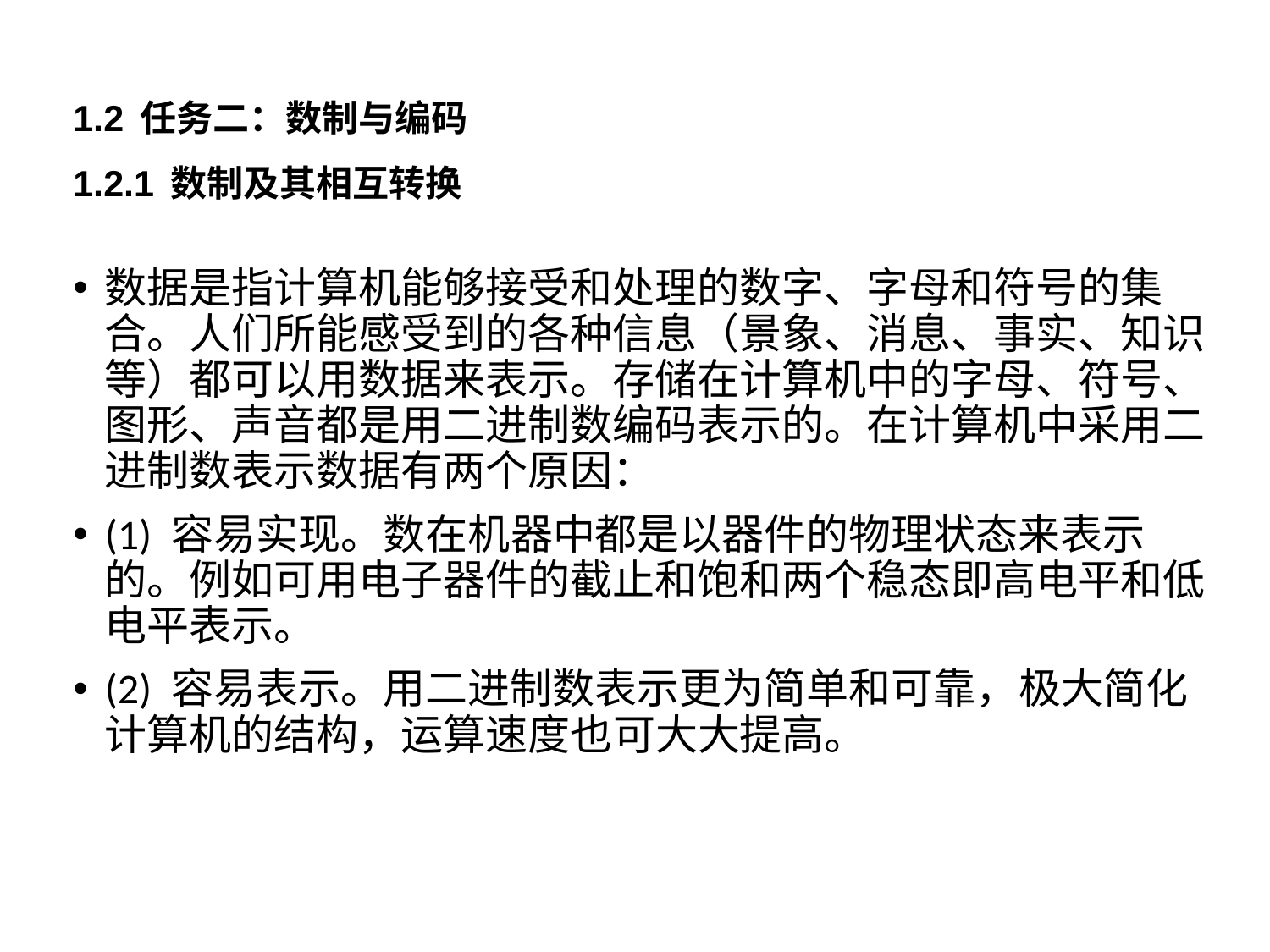

# 1.2 任务二：数制与编码 1.2.1 数制及其相互转换
数据是指计算机能够接受和处理的数字、字母和符号的集合。人们所能感受到的各种信息（景象、消息、事实、知识等）都可以用数据来表示。存储在计算机中的字母、符号、图形、声音都是用二进制数编码表示的。在计算机中采用二进制数表示数据有两个原因：
(1) 容易实现。数在机器中都是以器件的物理状态来表示的。例如可用电子器件的截止和饱和两个稳态即高电平和低电平表示。
(2) 容易表示。用二进制数表示更为简单和可靠，极大简化计算机的结构，运算速度也可大大提高。